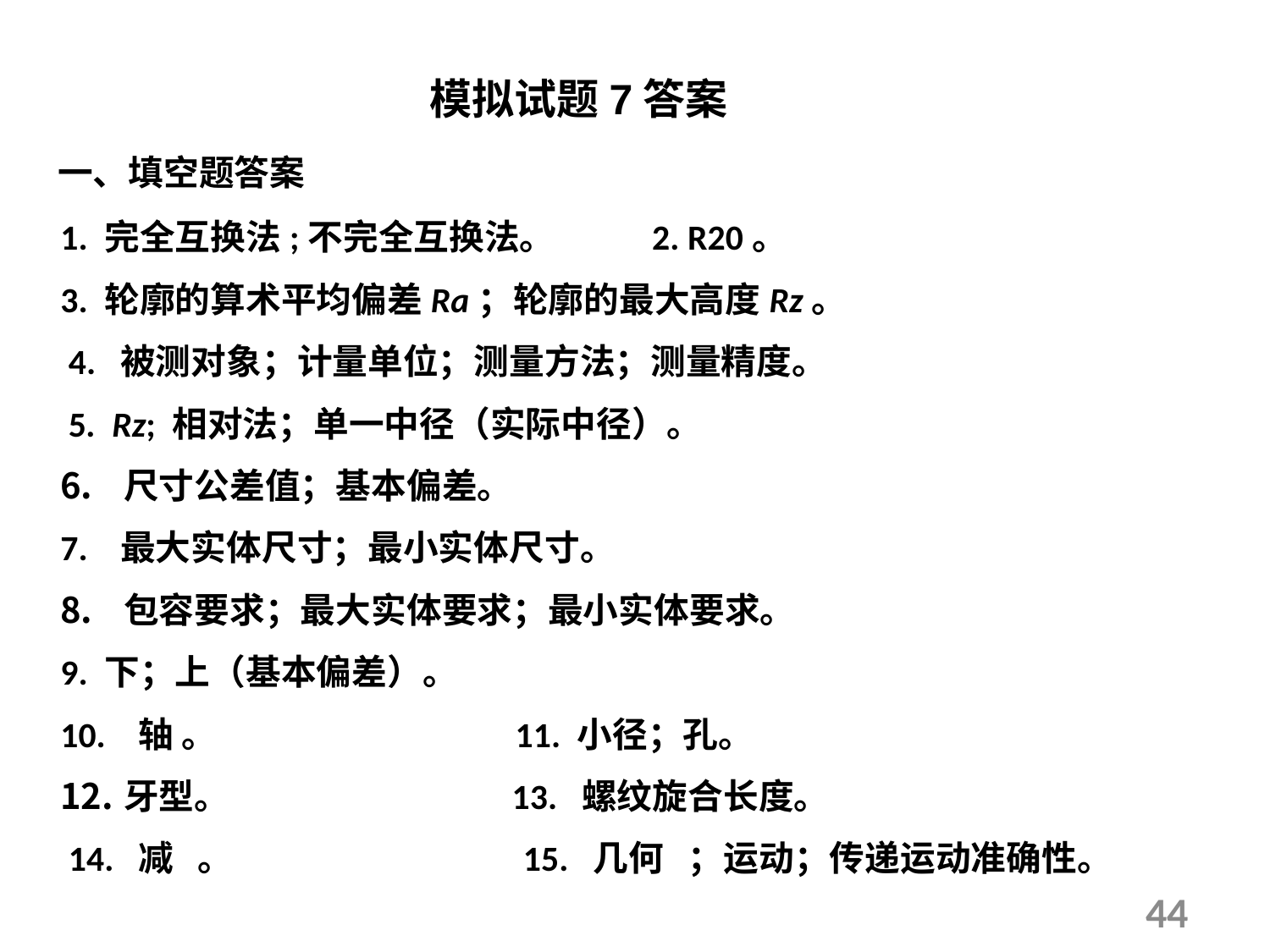

模拟试题7答案
一、填空题答案
1. 完全互换法;不完全互换法。           2. R20。
3. 轮廓的算术平均偏差Ra；轮廓的最大高度Rz。
 4.  被测对象；计量单位；测量方法；测量精度。
 5.  Rz; 相对法；单一中径（实际中径）。
尺寸公差值；基本偏差。
7.   最大实体尺寸；最小实体尺寸。
包容要求；最大实体要求；最小实体要求。
9. 下；上（基本偏差）。
10.   轴 。                                    11. 小径；孔。
牙型。                                  13.  螺纹旋合长度。
 14.  减   。                                   15.  几何   ；运动；传递运动准确性。
44